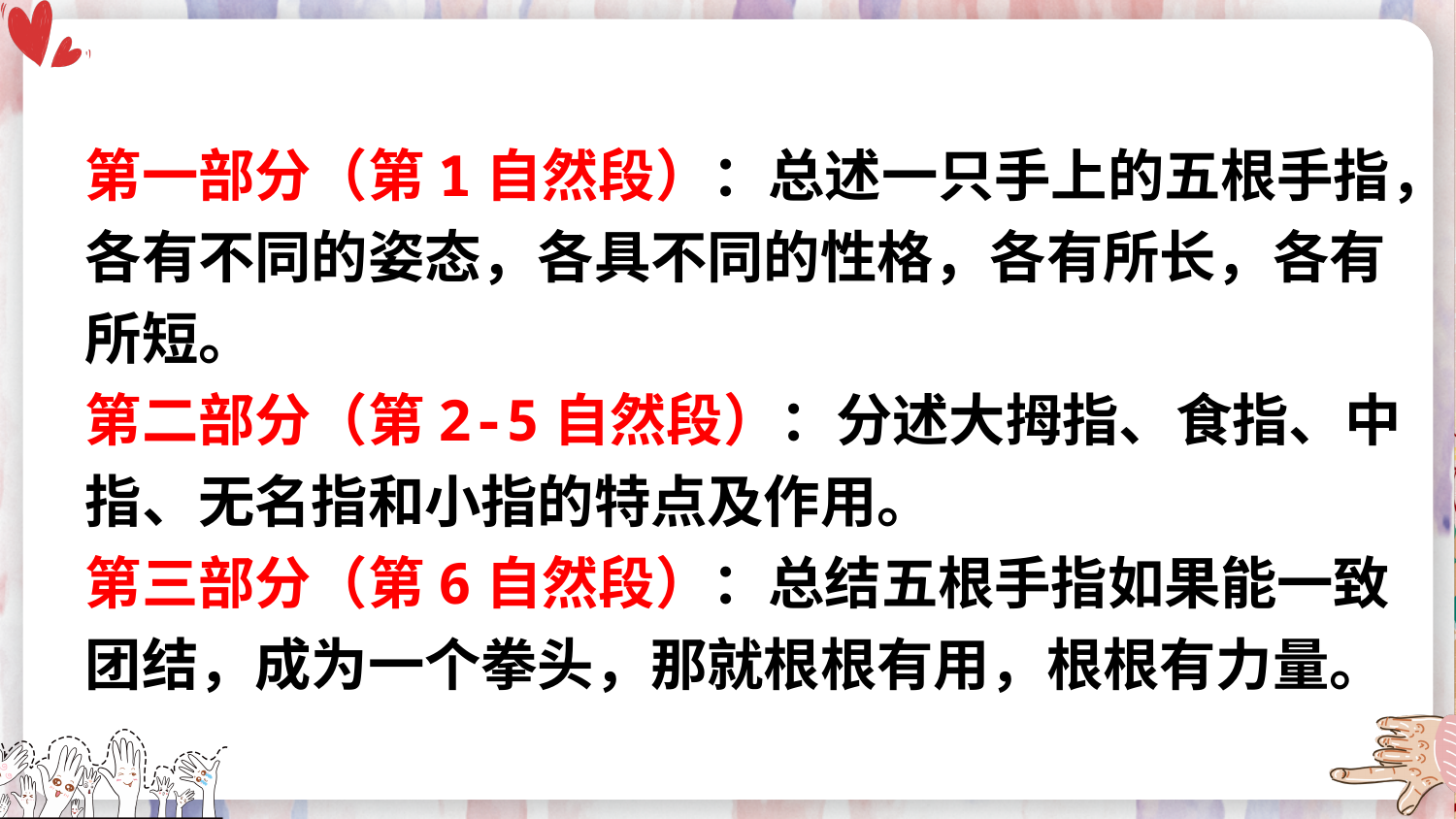

第一部分（第1自然段）：总述一只手上的五根手指，各有不同的姿态，各具不同的性格，各有所长，各有所短。
第二部分（第2-5自然段）：分述大拇指、食指、中指、无名指和小指的特点及作用。
第三部分（第6自然段）：总结五根手指如果能一致团结，成为一个拳头，那就根根有用，根根有力量。